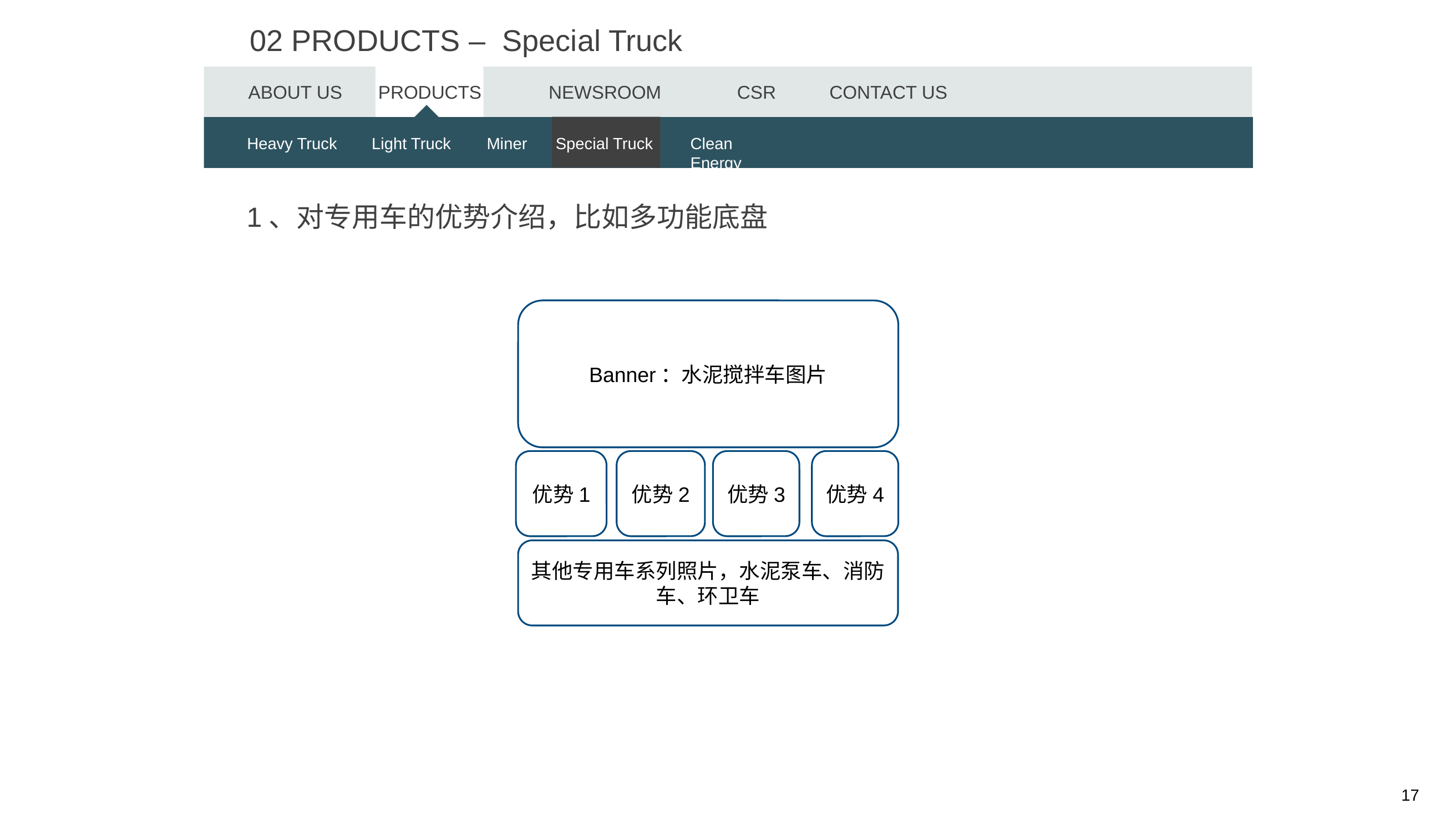

02 PRODUCTS –  Special Truck

ABOUT US
PRODUCTS
NEWSROOM
CSR
CONTACT US

Heavy Trucks
Heavy Truck
Light Trucks
Light Truck
Miner
Miner
Special Truck
Special Trucks
Clean Energy
Clean Energy
1、对专用车的优势介绍，比如多功能底盘
Banner：水泥搅拌车图片
优势1
优势2
优势3
优势4
其他专用车系列照片，水泥泵车、消防车、环卫车